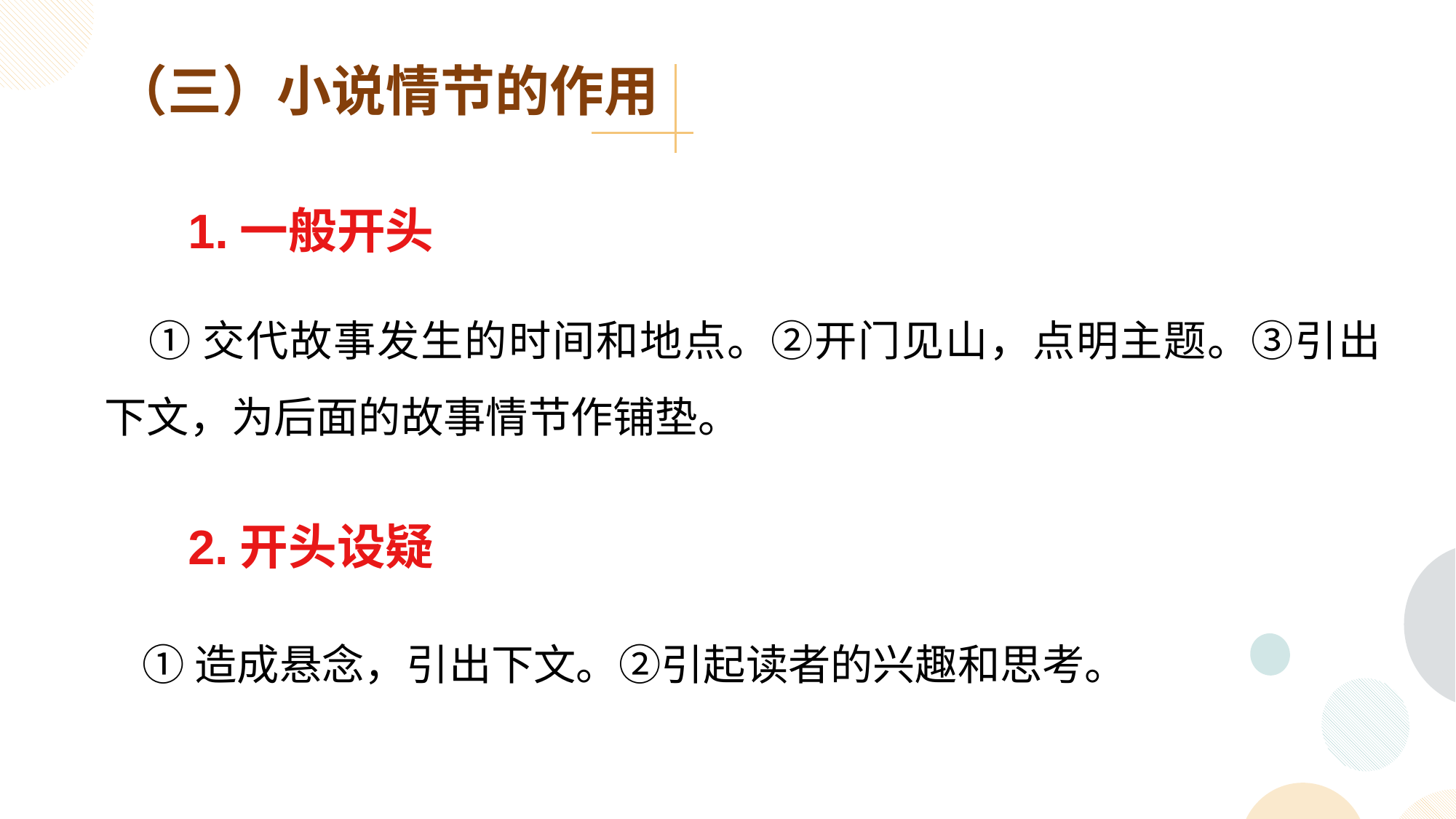

（三）小说情节的作用
1.一般开头
    ①交代故事发生的时间和地点。②开门见山，点明主题。③引出下文，为后面的故事情节作铺垫。
2.开头设疑

    ①造成悬念，引出下文。②引起读者的兴趣和思考。